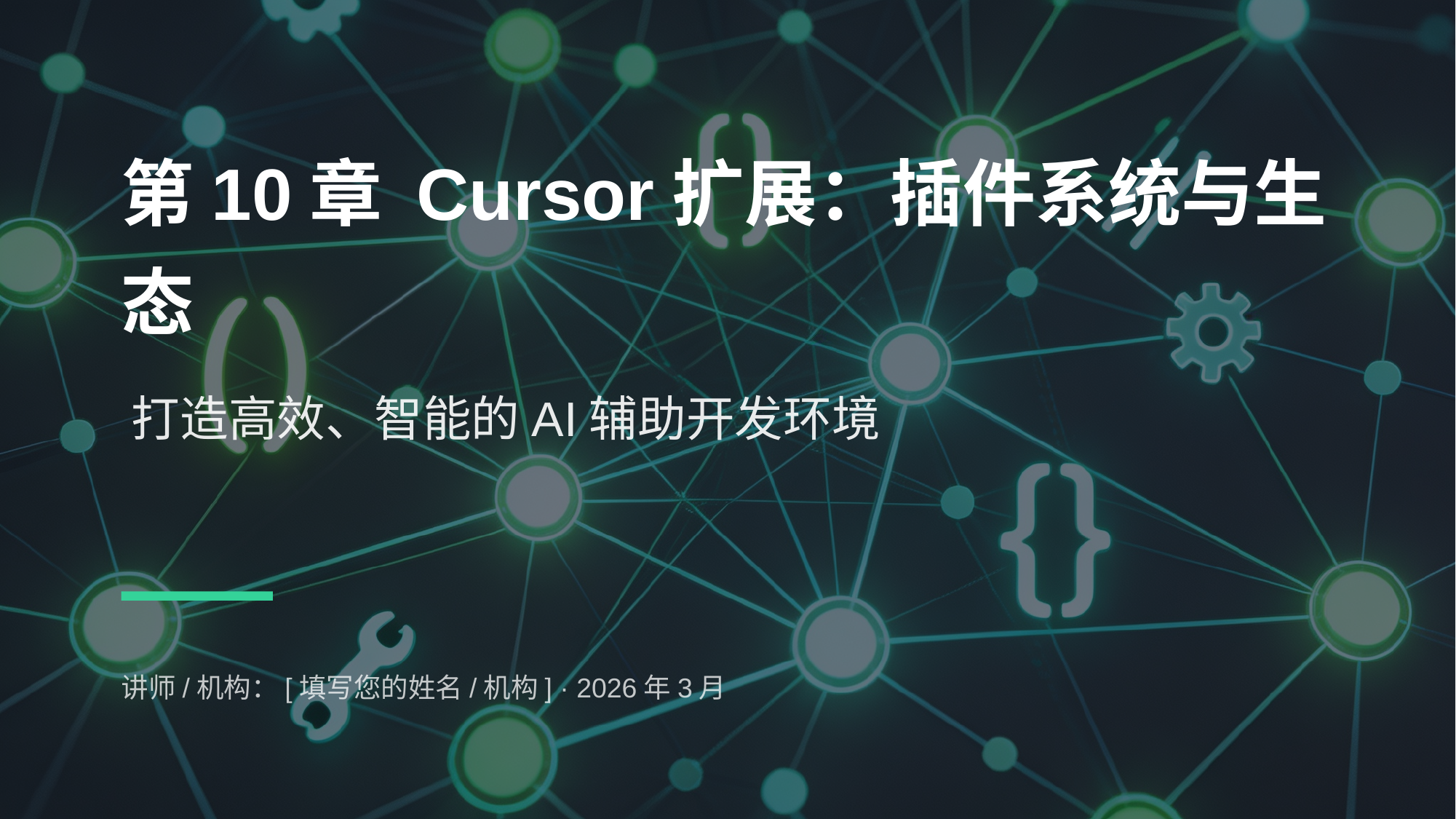

第10章 Cursor扩展：插件系统与生态
打造高效、智能的AI辅助开发环境

讲师/机构：[填写您的姓名/机构] · 2026年3月